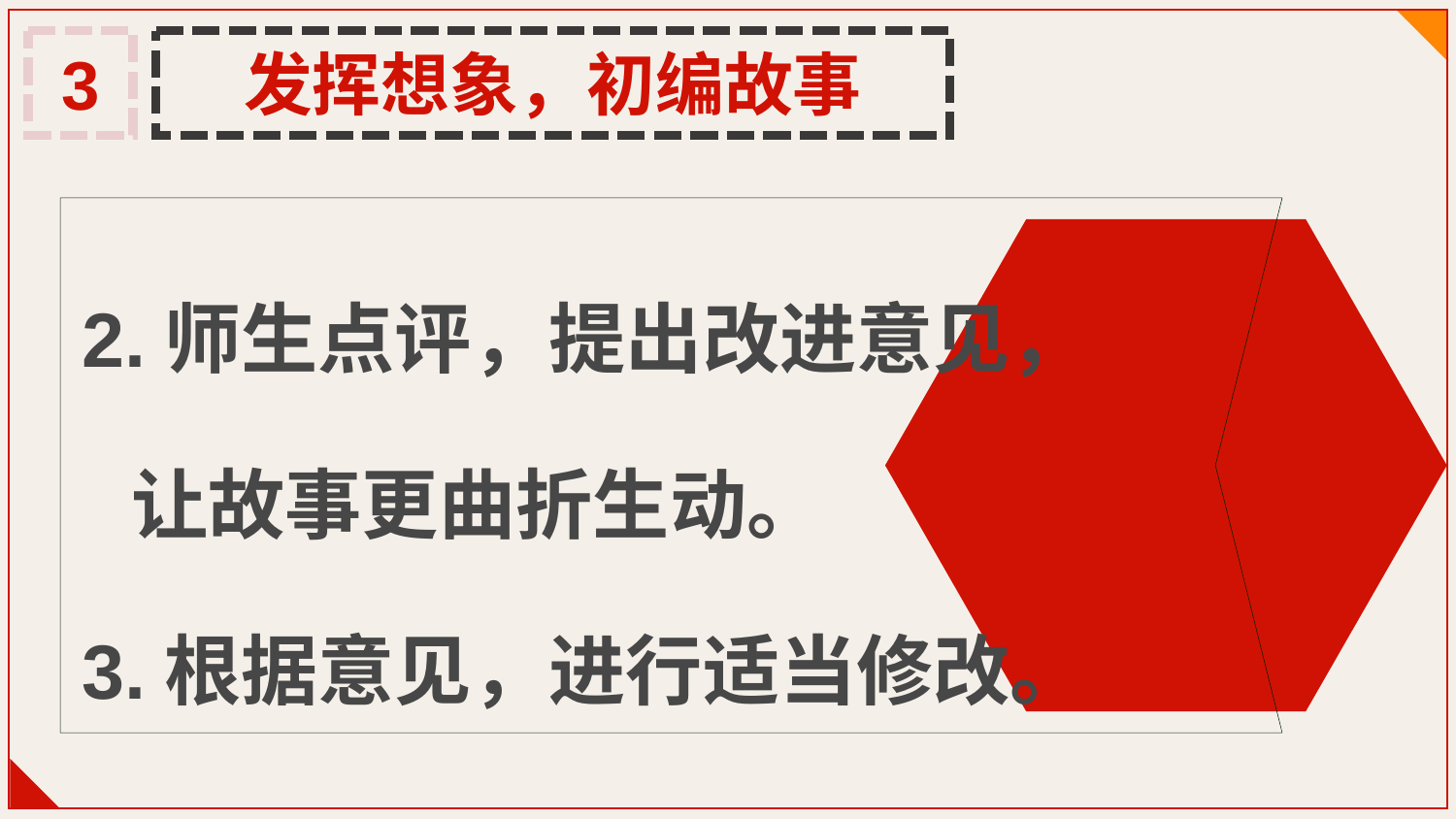

3
发挥想象，初编故事
 2.师生点评，提出改进意见，
   让故事更曲折生动。
 3.根据意见，进行适当修改。